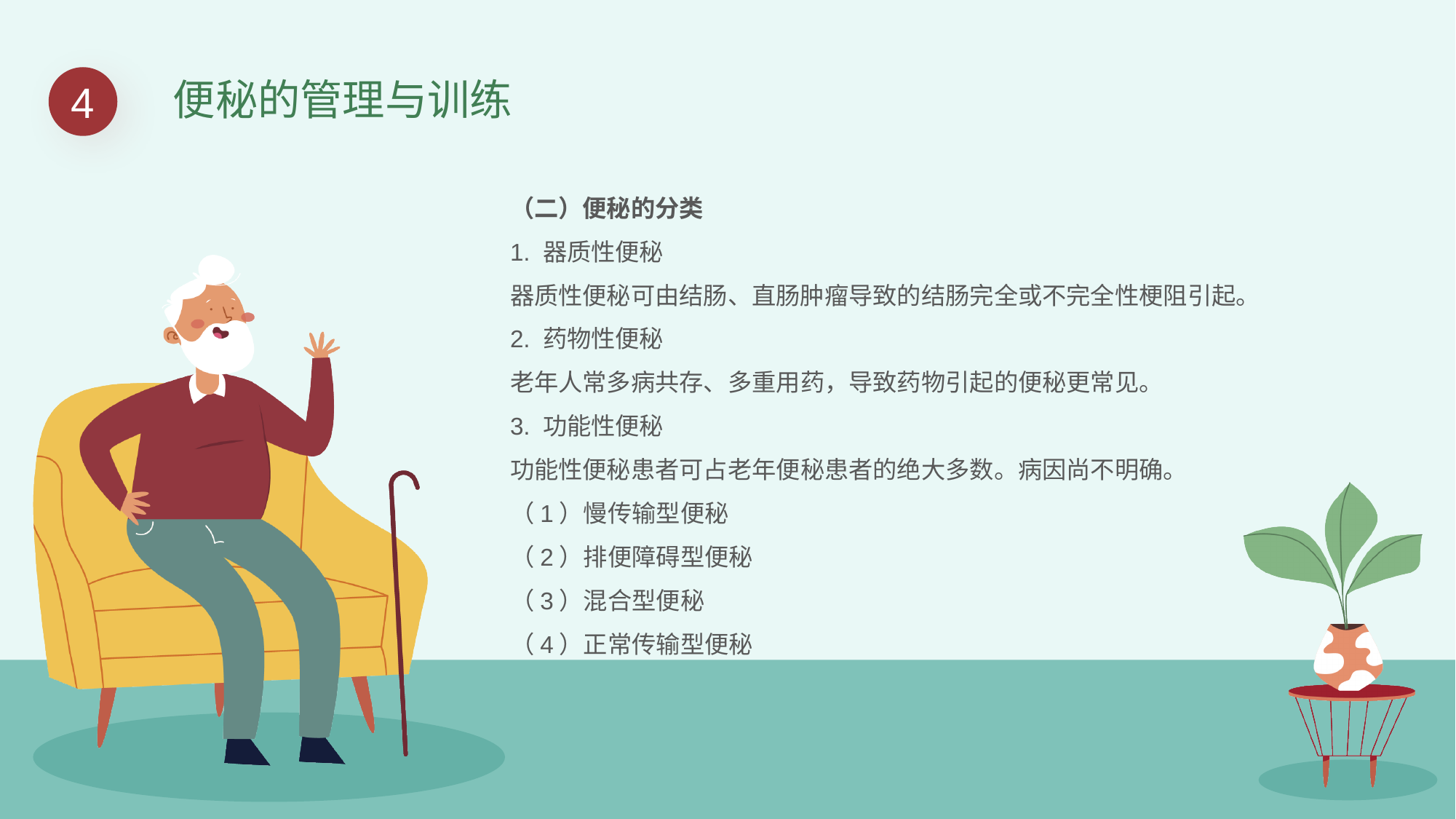

4
便秘的管理与训练
（二）便秘的分类
1. 器质性便秘
器质性便秘可由结肠、直肠肿瘤导致的结肠完全或不完全性梗阻引起。
2. 药物性便秘
老年人常多病共存、多重用药，导致药物引起的便秘更常见。
3. 功能性便秘
功能性便秘患者可占老年便秘患者的绝大多数。病因尚不明确。
（1）慢传输型便秘
（2）排便障碍型便秘
（3）混合型便秘
（4）正常传输型便秘